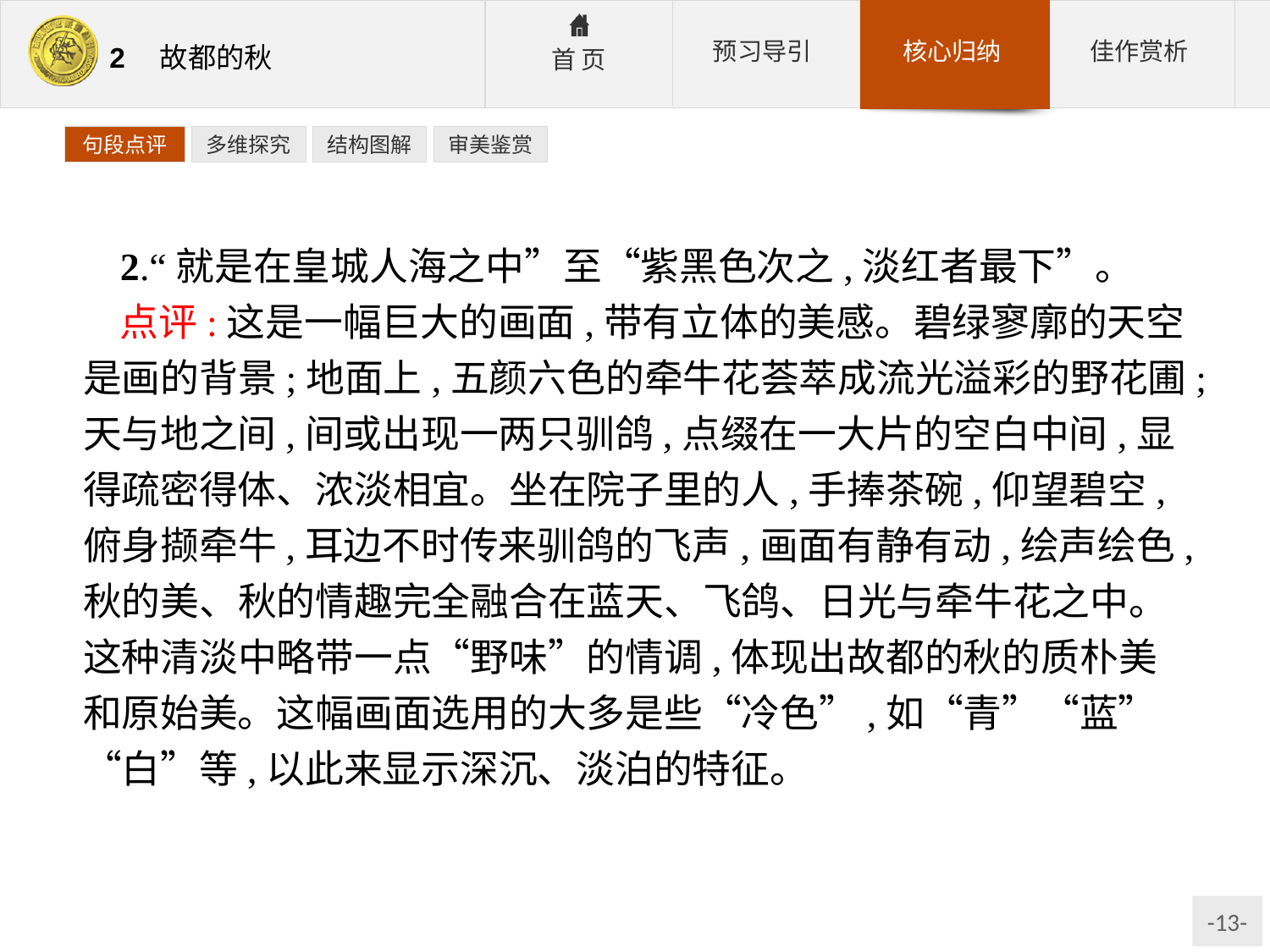

句段点评
多维探究
结构图解
审美鉴赏
2.“就是在皇城人海之中”至“紫黑色次之,淡红者最下”。
点评:这是一幅巨大的画面,带有立体的美感。碧绿寥廓的天空是画的背景;地面上,五颜六色的牵牛花荟萃成流光溢彩的野花圃;天与地之间,间或出现一两只驯鸽,点缀在一大片的空白中间,显得疏密得体、浓淡相宜。坐在院子里的人,手捧茶碗,仰望碧空,俯身撷牵牛,耳边不时传来驯鸽的飞声,画面有静有动,绘声绘色,秋的美、秋的情趣完全融合在蓝天、飞鸽、日光与牵牛花之中。这种清淡中略带一点“野味”的情调,体现出故都的秋的质朴美和原始美。这幅画面选用的大多是些“冷色”,如“青”“蓝”“白”等,以此来显示深沉、淡泊的特征。